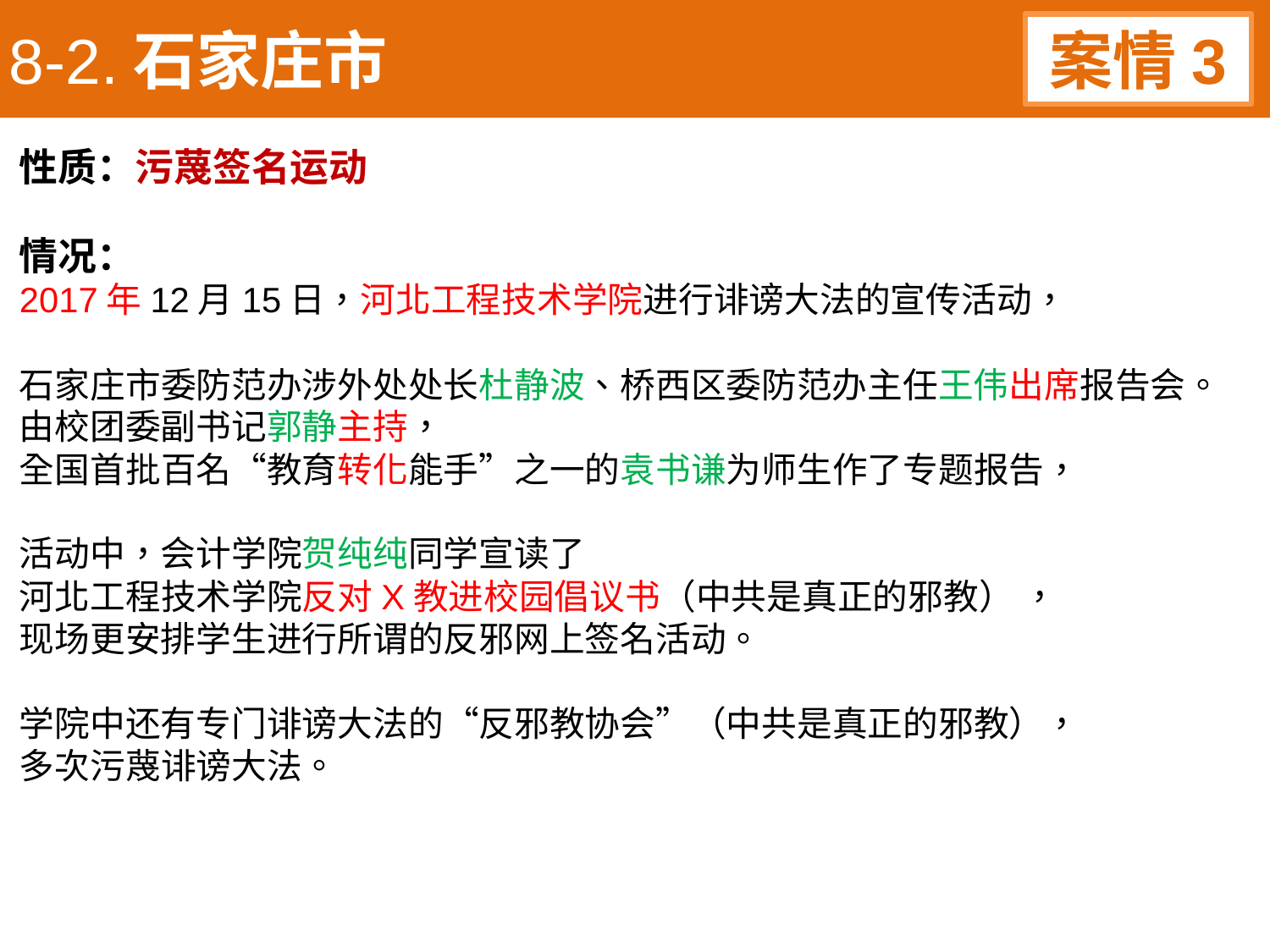

8-2.石家庄市
案情3

性质：污蔑签名运动

情况：
2017年12月15日，河北工程技术学院进行诽谤大法的宣传活动，

石家庄市委防范办涉外处处长杜静波、桥西区委防范办主任王伟出席报告会。由校团委副书记郭静主持，
全国首批百名“教育转化能手”之一的袁书谦为师生作了专题报告，

活动中，会计学院贺纯纯同学宣读了
河北工程技术学院反对X教进校园倡议书（中共是真正的邪教） ，
现场更安排学生进行所谓的反邪网上签名活动。

学院中还有专门诽谤大法的“反邪教协会”（中共是真正的邪教），
多次污蔑诽谤大法。